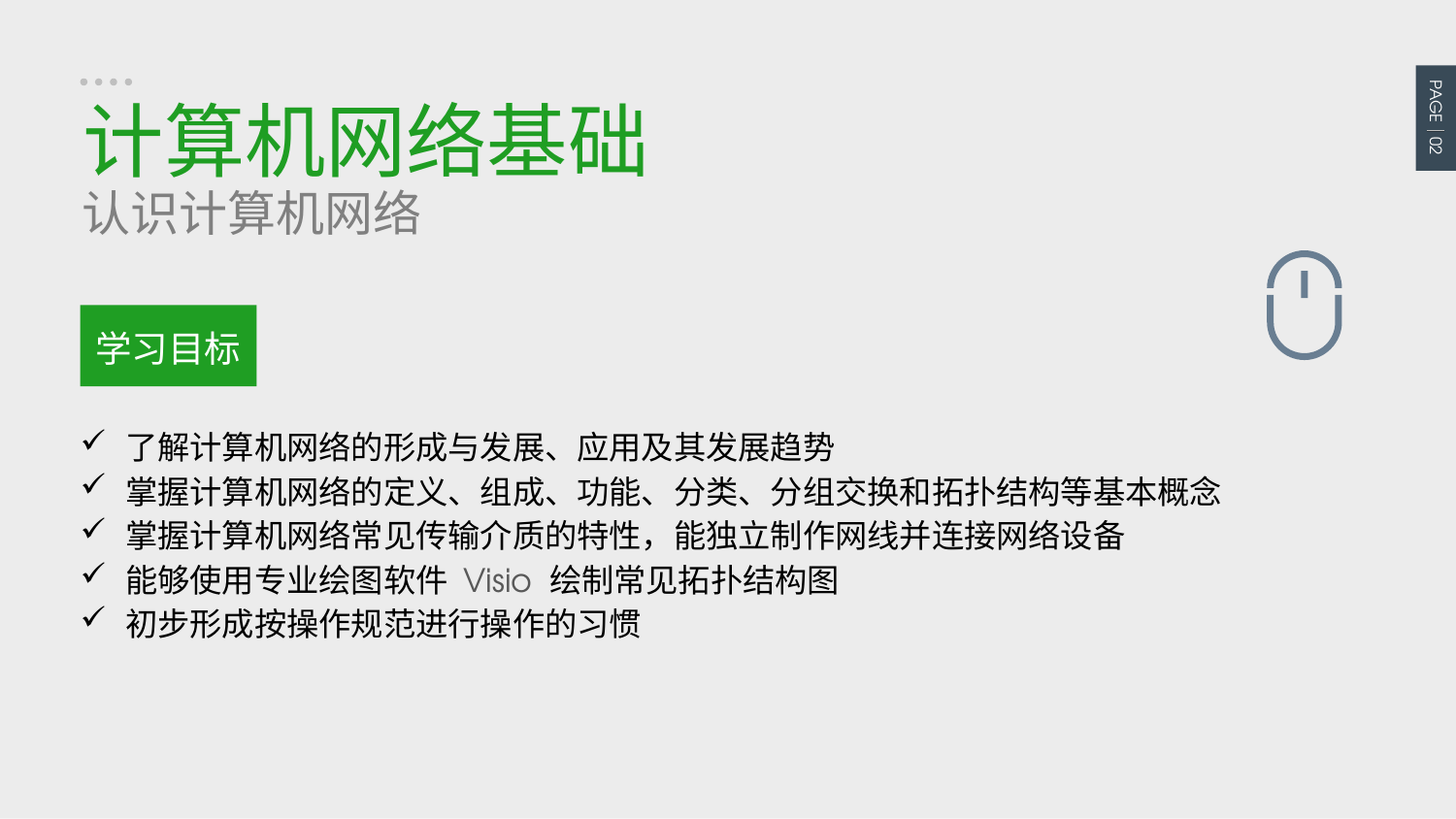

PAGE   02
计算机网络基础
认识计算机网络

学习目标
了解计算机网络的形成与发展、应用及其发展趋势
掌握计算机网络的定义、组成、功能、分类、分组交换和拓扑结构等基本概念
掌握计算机网络常见传输介质的特性，能独立制作网线并连接网络设备
能够使用专业绘图软件 Visio 绘制常见拓扑结构图
初步形成按操作规范进行操作的习惯